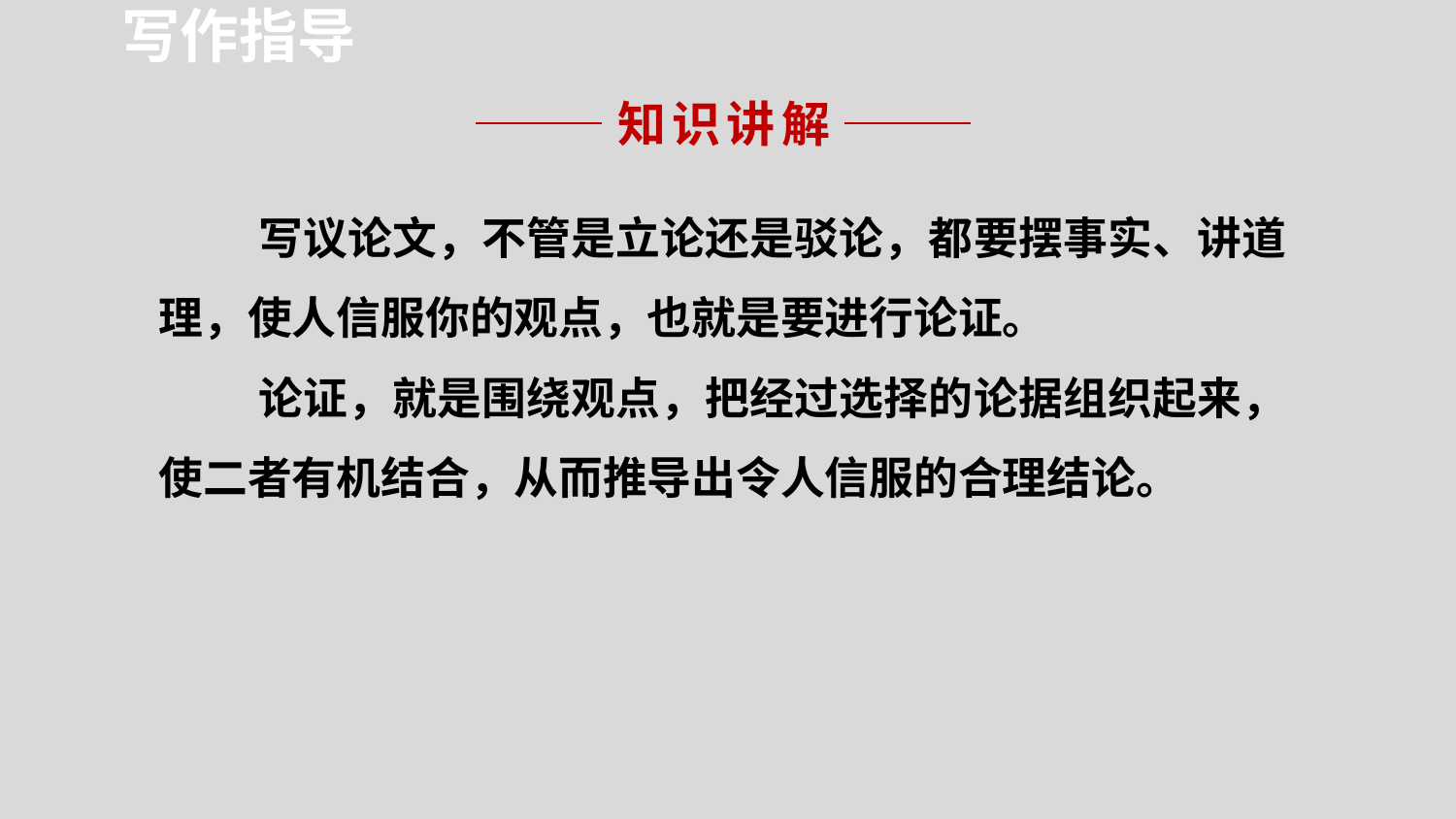

写作指导
知识讲解
写议论文，不管是立论还是驳论，都要摆事实、讲道理，使人信服你的观点，也就是要进行论证。
论证，就是围绕观点，把经过选择的论据组织起来，使二者有机结合，从而推导出令人信服的合理结论。